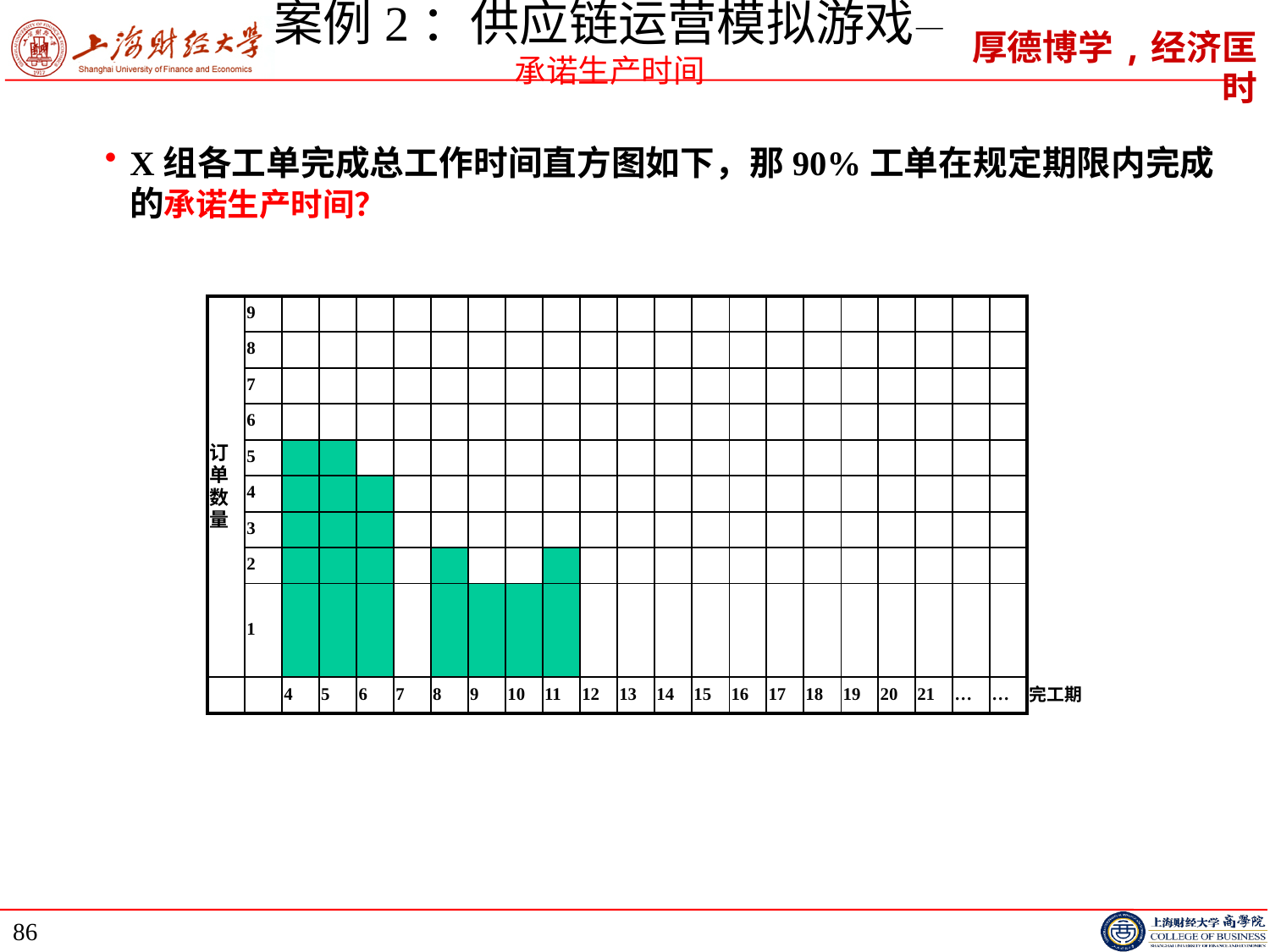

# 案例2：供应链运营模拟游戏—承诺生产时间
X组各工单完成总工作时间直方图如下，那90%工单在规定期限内完成的承诺生产时间？
| 订单数量 | 9 |  |  |  |  |  |  |  |  |  |  |  |  |  |  |  |  |  |  |  |  |  |  |
| --- | --- | --- | --- | --- | --- | --- | --- | --- | --- | --- | --- | --- | --- | --- | --- | --- | --- | --- | --- | --- | --- | --- | --- |
|  | 8 |  |  |  |  |  |  |  |  |  |  |  |  |  |  |  |  |  |  |  |  |  |  |
|  | 7 |  |  |  |  |  |  |  |  |  |  |  |  |  |  |  |  |  |  |  |  |  |  |
|  | 6 |  |  |  |  |  |  |  |  |  |  |  |  |  |  |  |  |  |  |  |  |  |  |
|  | 5 |  |  |  |  |  |  |  |  |  |  |  |  |  |  |  |  |  |  |  |  |  |  |
|  | 4 |  |  |  |  |  |  |  |  |  |  |  |  |  |  |  |  |  |  |  |  |  |  |
|  | 3 |  |  |  |  |  |  |  |  |  |  |  |  |  |  |  |  |  |  |  |  |  |  |
|  | 2 |  |  |  |  |  |  |  |  |  |  |  |  |  |  |  |  |  |  |  |  |  |  |
|  | 1 |  |  |  |  |  |  |  |  |  |  |  |  |  |  |  |  |  |  |  |  |  |  |
|  |  | 4 | 5 | 6 | 7 | 8 | 9 | 10 | 11 | 12 | 13 | 14 | 15 | 16 | 17 | 18 | 19 | 20 | 21 | … | … | 完工期 |  |
86